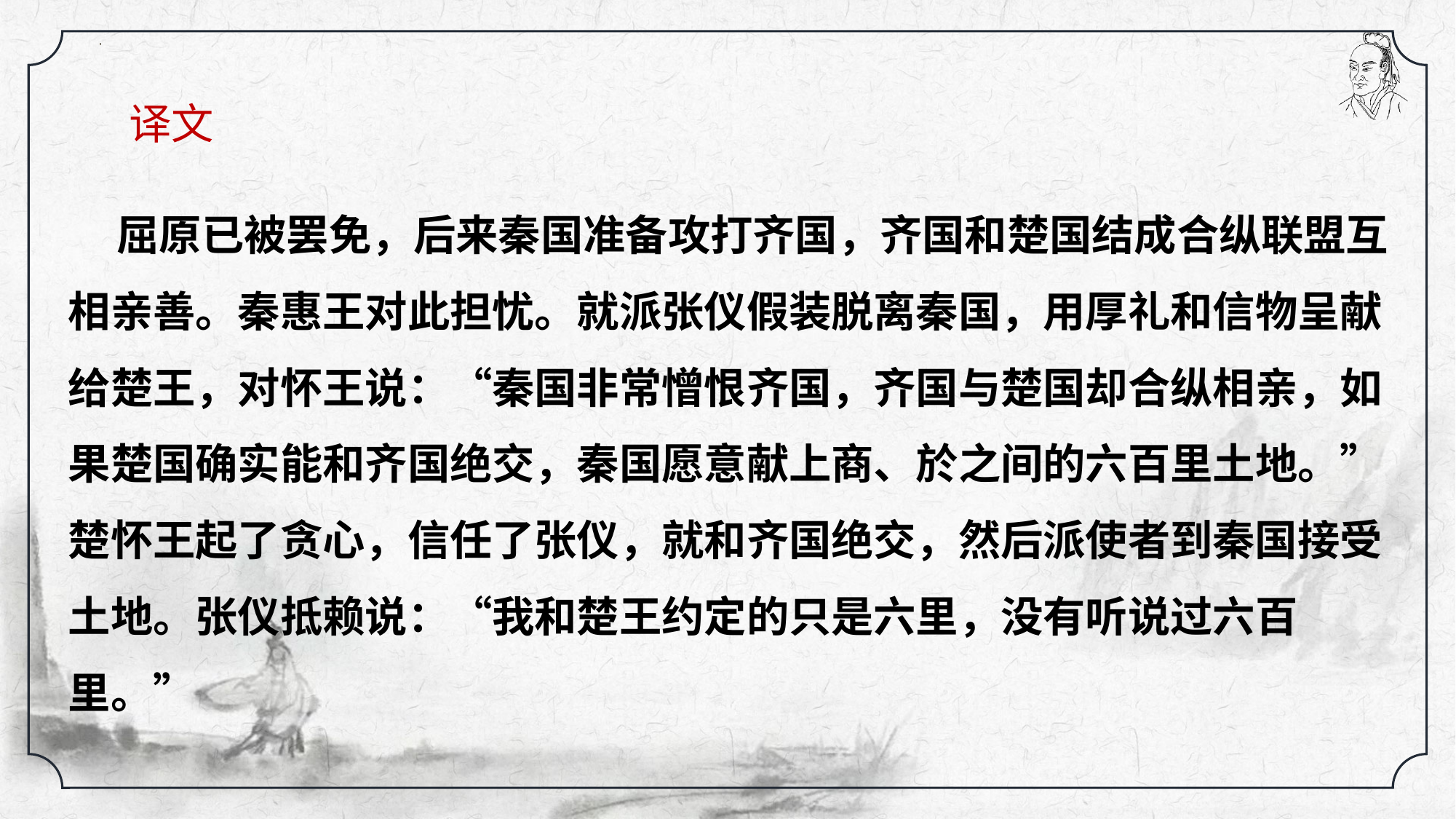

译文
政论文
    屈原已被罢免，后来秦国准备攻打齐国，齐国和楚国结成合纵联盟互相亲善。秦惠王对此担忧。就派张仪假装脱离秦国，用厚礼和信物呈献给楚王，对怀王说：“秦国非常憎恨齐国，齐国与楚国却合纵相亲，如果楚国确实能和齐国绝交，秦国愿意献上商、於之间的六百里土地。”楚怀王起了贪心，信任了张仪，就和齐国绝交，然后派使者到秦国接受土地。张仪抵赖说：“我和楚王约定的只是六里，没有听说过六百里。”